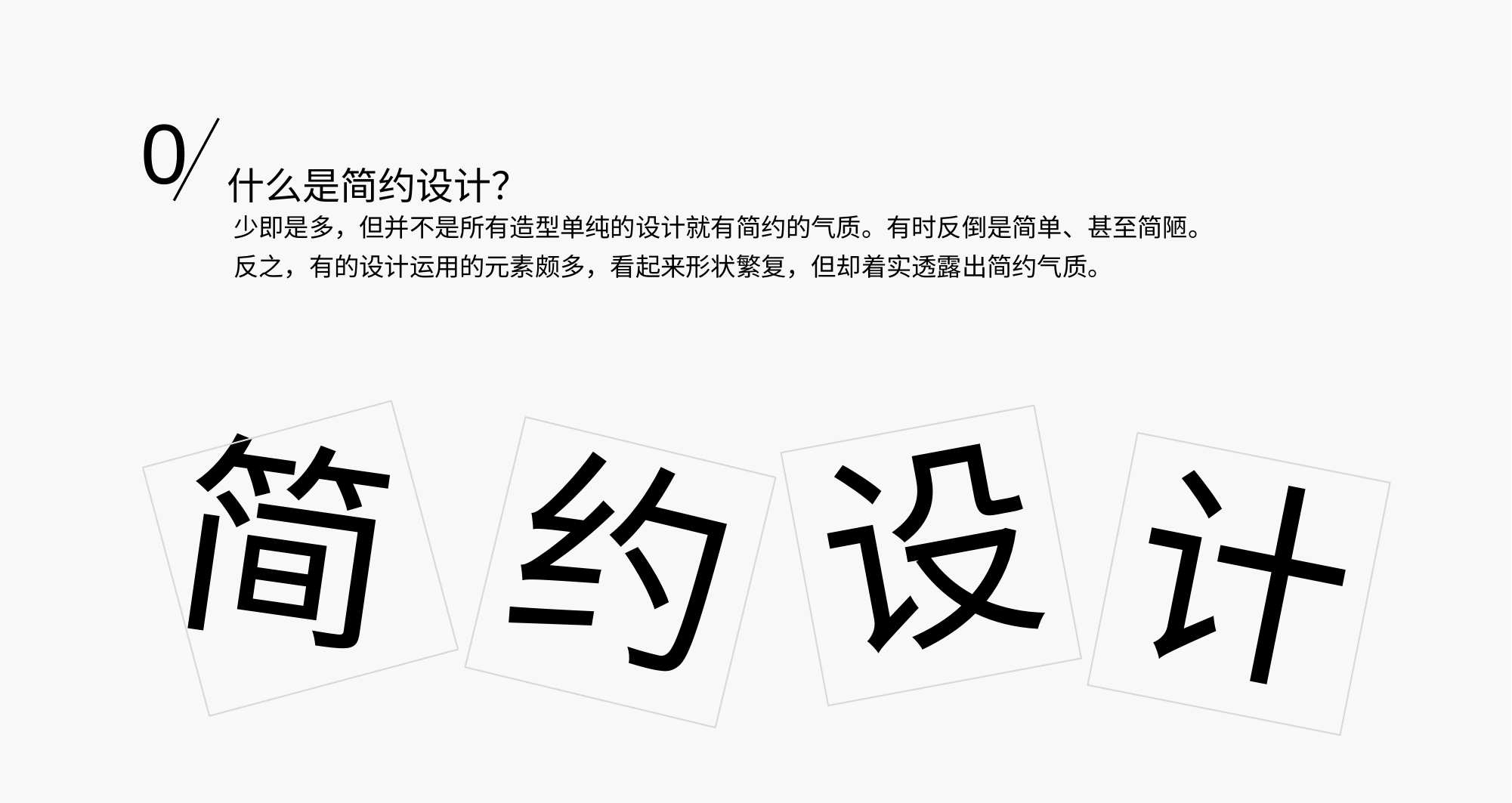

0
什么是简约设计？
少即是多，但并不是所有造型单纯的设计就有简约的气质。有时反倒是简单、甚至简陋。
反之，有的设计运用的元素颇多，看起来形状繁复，但却着实透露出简约气质。
设

简

约

计